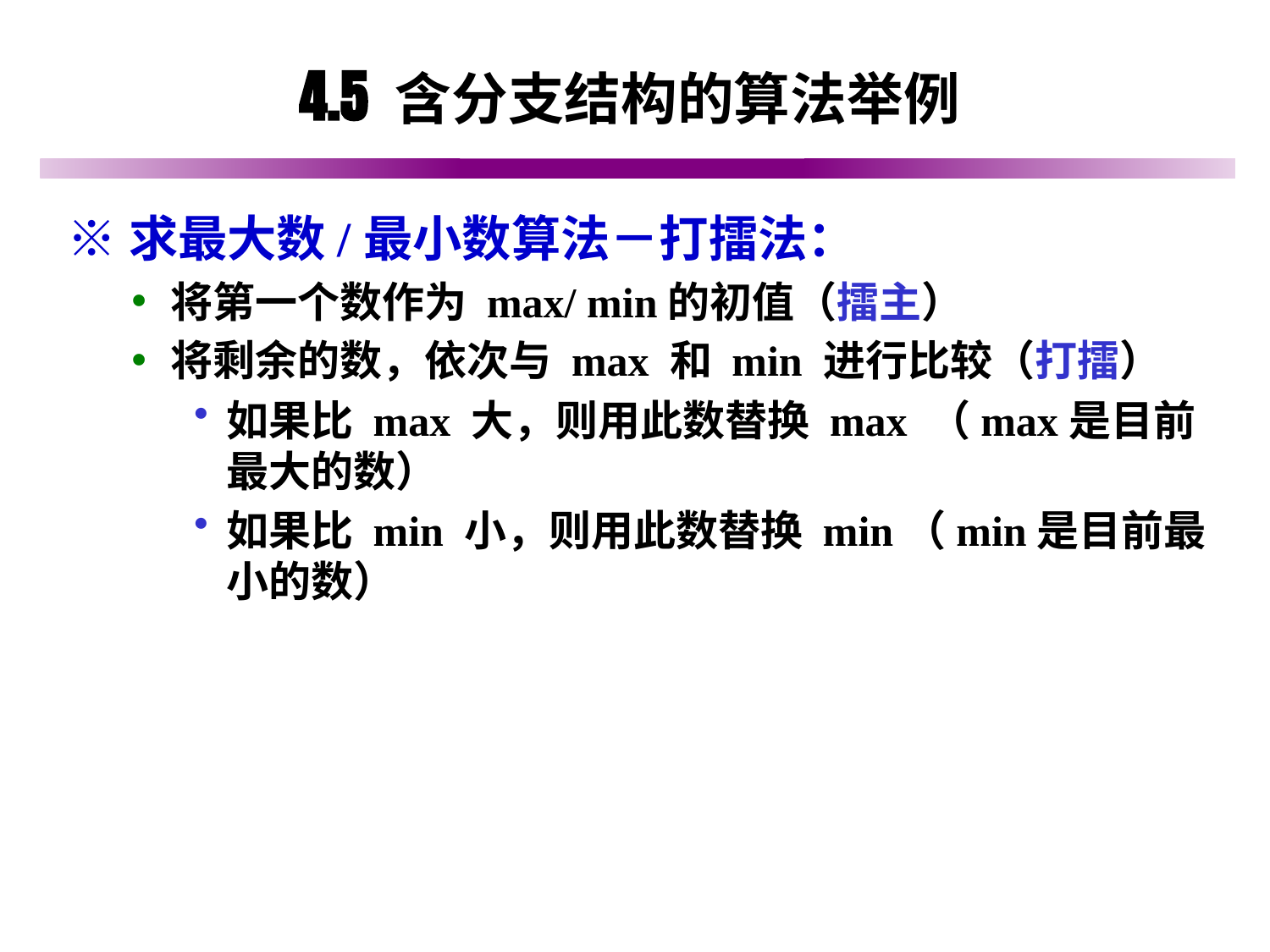

# 4.5 含分支结构的算法举例
※求最大数/最小数算法－打擂法：
将第一个数作为 max/ min的初值（擂主）
将剩余的数，依次与 max 和 min 进行比较（打擂）
如果比 max 大，则用此数替换 max （max是目前最大的数）
如果比 min 小，则用此数替换 min（min是目前最小的数）